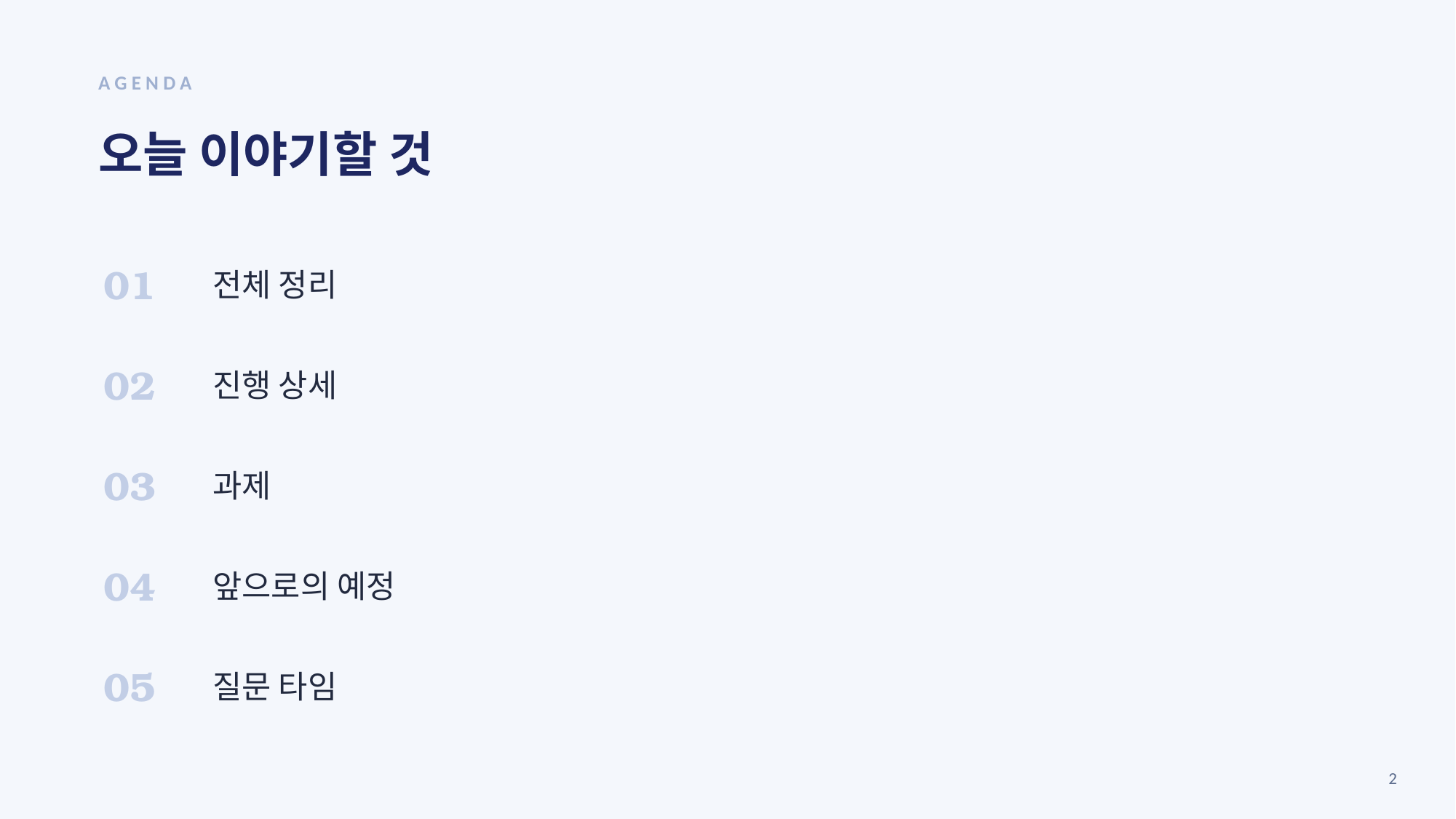

AGENDA
오늘 이야기할 것
01
전체 정리
02
진행 상세
03
과제
04
앞으로의 예정
05
질문 타임
2